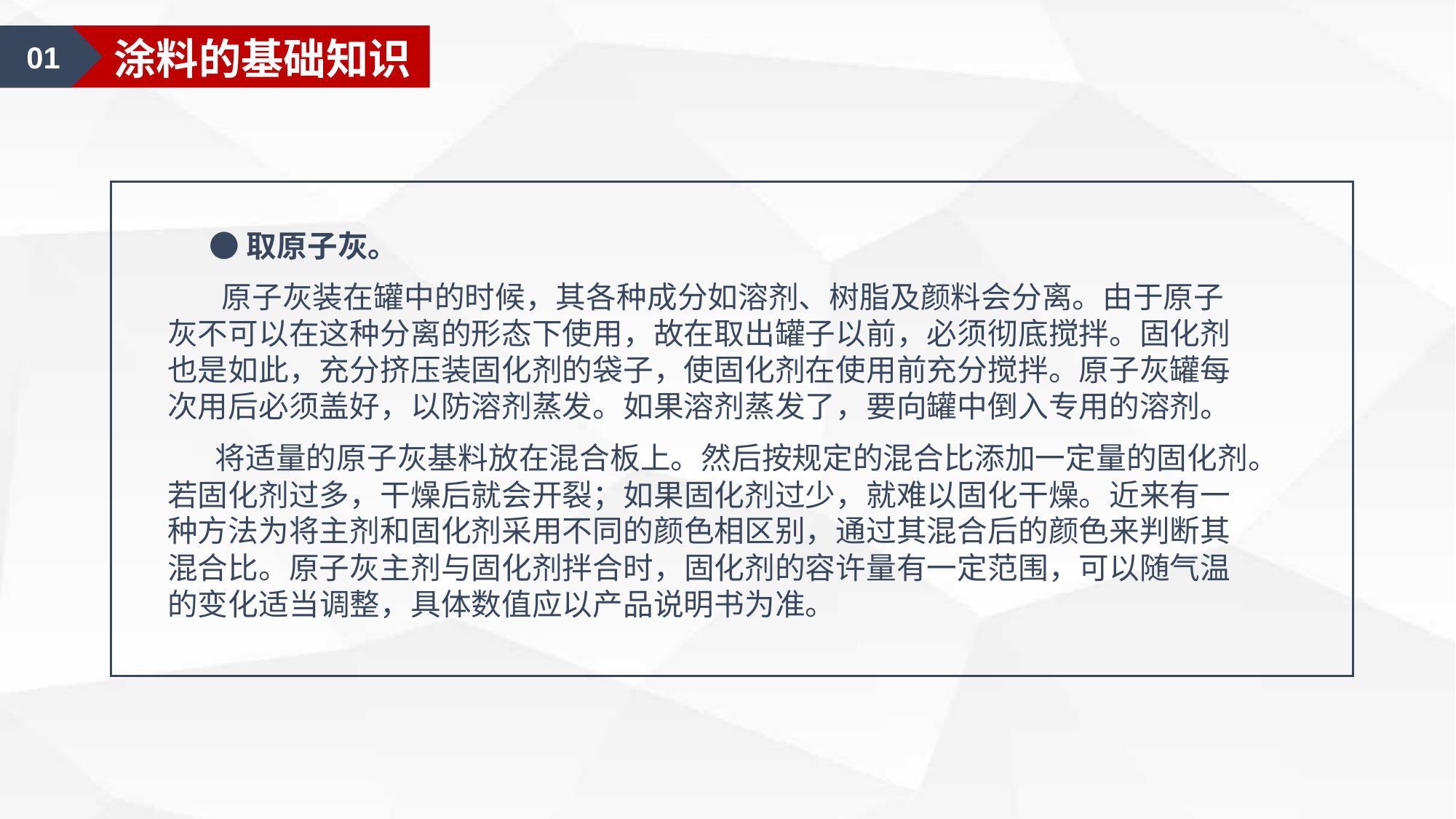

01
涂料的基础知识

      ●取原子灰。
       原子灰装在罐中的时候，其各种成分如溶剂、树脂及颜料会分离。由于原子灰不可以在这种分离的形态下使用，故在取出罐子以前，必须彻底搅拌。固化剂也是如此，充分挤压装固化剂的袋子，使固化剂在使用前充分搅拌。原子灰罐每次用后必须盖好，以防溶剂蒸发。如果溶剂蒸发了，要向罐中倒入专用的溶剂。
      将适量的原子灰基料放在混合板上。然后按规定的混合比添加一定量的固化剂。若固化剂过多，干燥后就会开裂；如果固化剂过少，就难以固化干燥。近来有一种方法为将主剂和固化剂采用不同的颜色相区别，通过其混合后的颜色来判断其混合比。原子灰主剂与固化剂拌合时，固化剂的容许量有一定范围，可以随气温的变化适当调整，具体数值应以产品说明书为准。